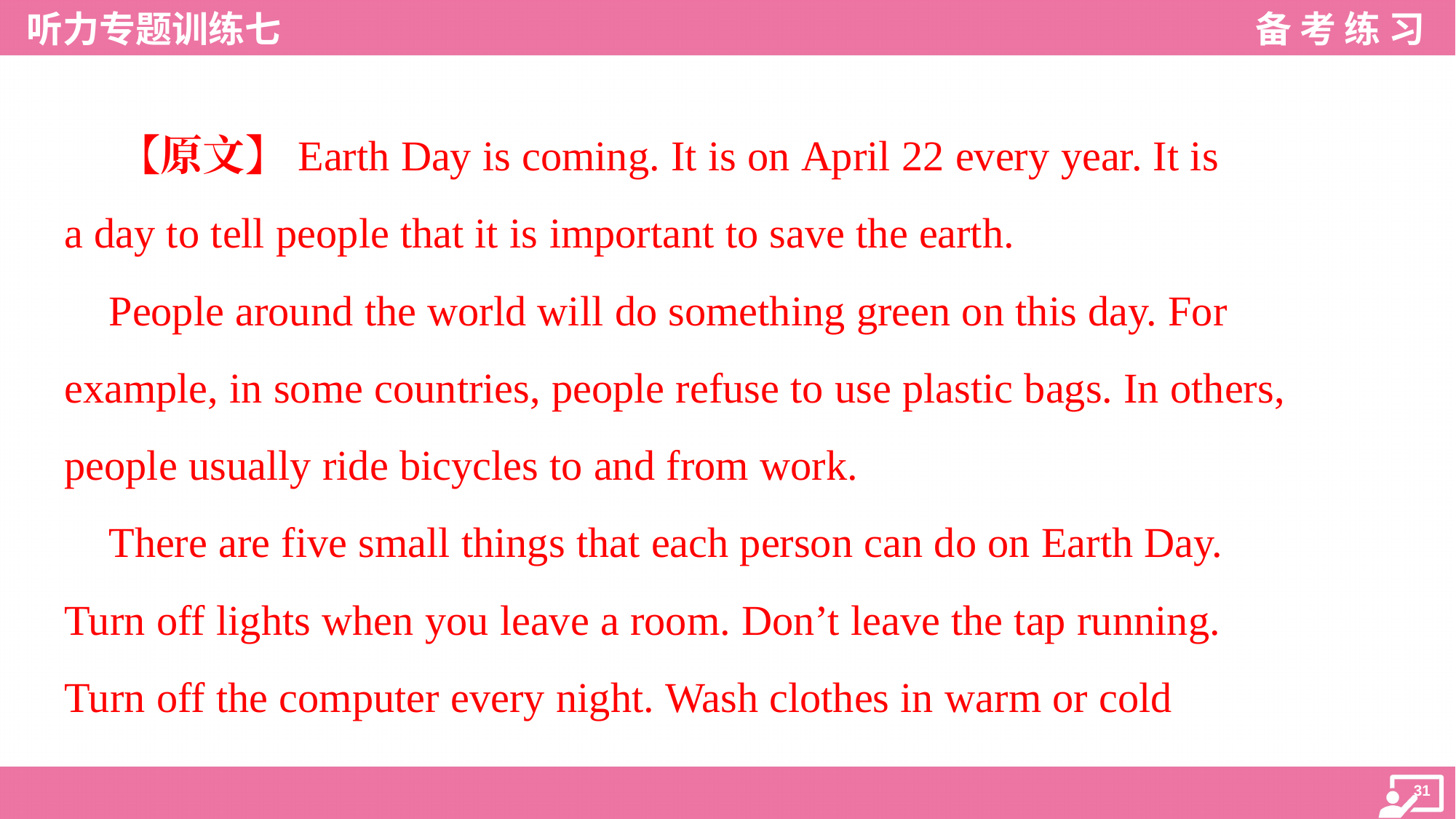

【原文】Earth Day is coming. It is on April 22 every year. It is
a day to tell people that it is important to save the earth.
    People around the world will do something green on this day. For
example, in some countries, people refuse to use plastic bags. In others,
people usually ride bicycles to and from work.
    There are five small things that each person can do on Earth Day.
Turn off lights when you leave a room. Don’t leave the tap running.
Turn off the computer every night. Wash clothes in warm or cold